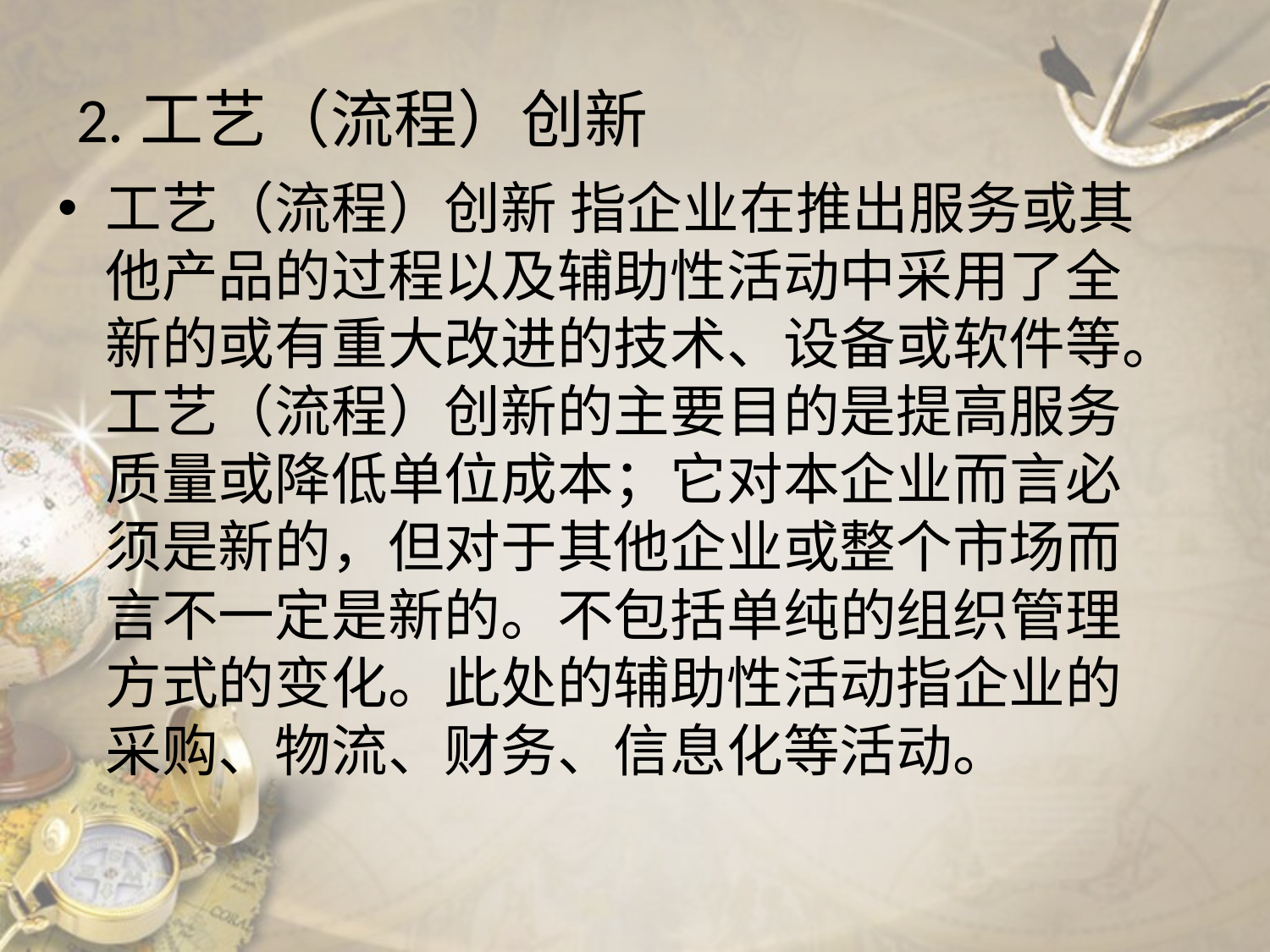

# 2.工艺（流程）创新
工艺（流程）创新 指企业在推出服务或其他产品的过程以及辅助性活动中采用了全新的或有重大改进的技术、设备或软件等。工艺（流程）创新的主要目的是提高服务质量或降低单位成本；它对本企业而言必须是新的，但对于其他企业或整个市场而言不一定是新的。不包括单纯的组织管理方式的变化。此处的辅助性活动指企业的采购、物流、财务、信息化等活动。